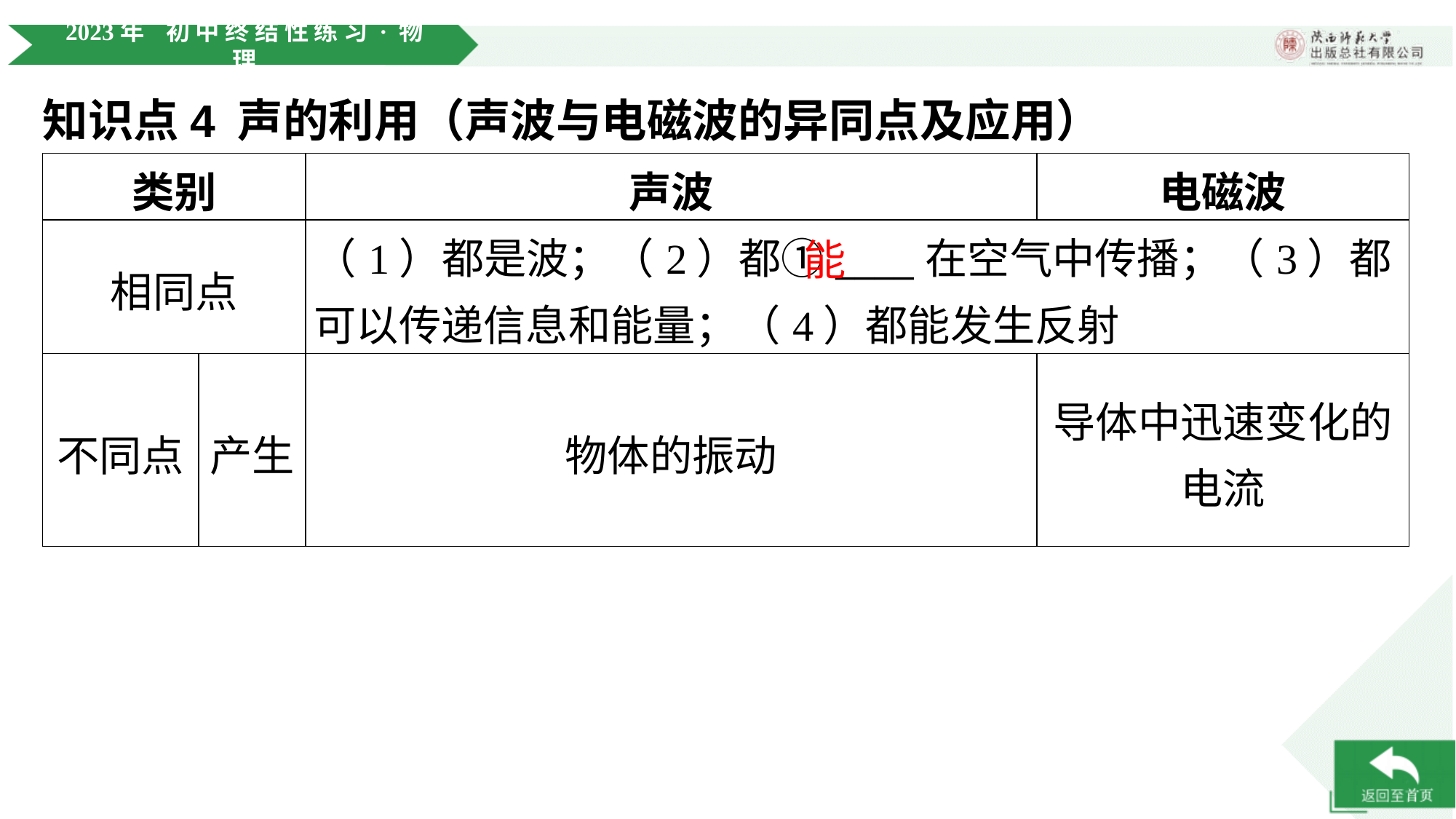

知识点4 声的利用（声波与电磁波的异同点及应用）
| 类别 |  | 声波 | 电磁波 |
| --- | --- | --- | --- |
| 相同点 |  | （1）都是波；（2）都①\_\_\_\_在空气中传播；（3）都可以传递信息和能量；（4）都能发生反射 |  |
| 不同点 | 产生 | 物体的振动 | 导体中迅速变化的 电流 |
能